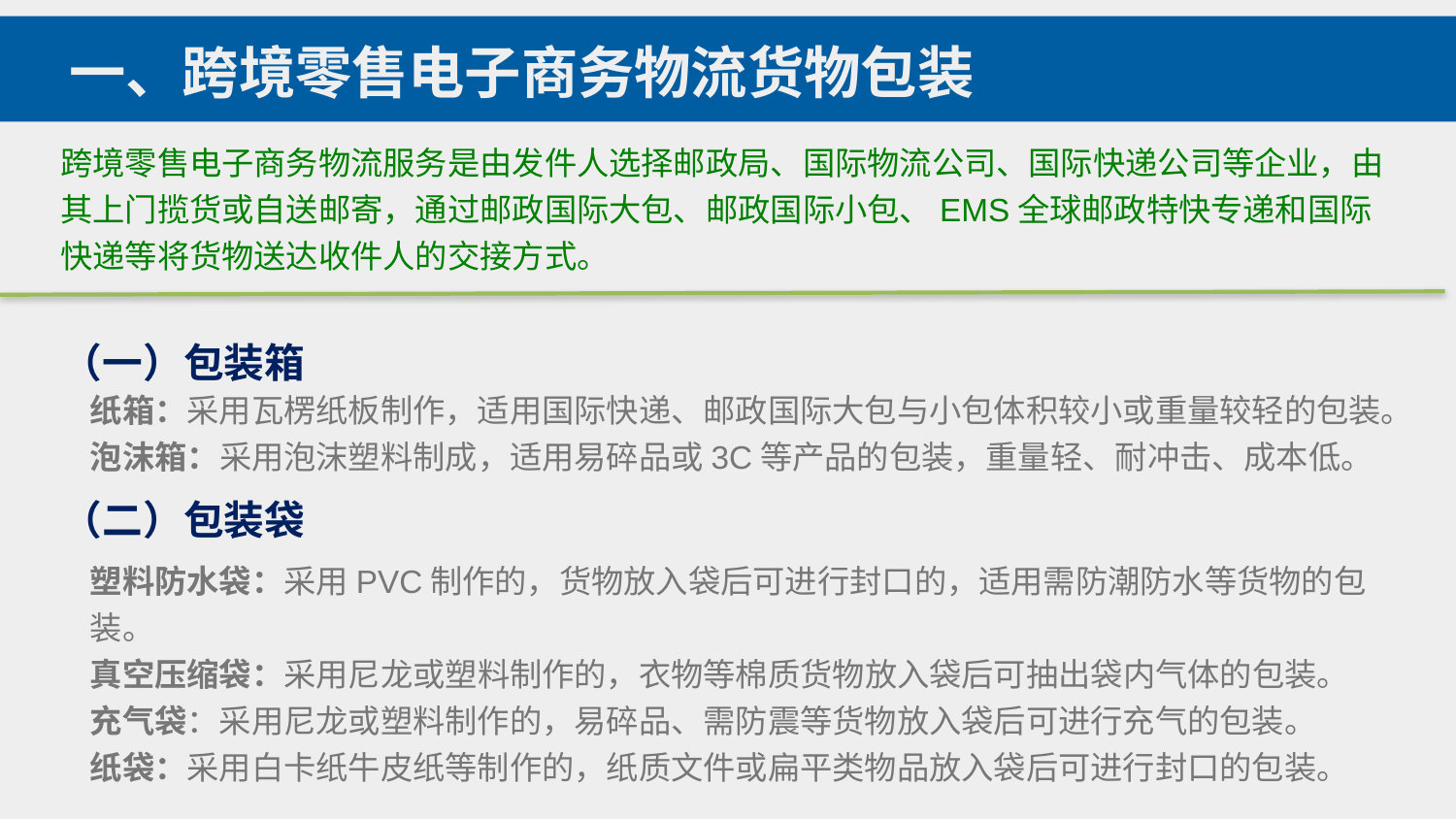

一、跨境零售电子商务物流货物包装
跨境零售电子商务物流服务是由发件人选择邮政局、国际物流公司、国际快递公司等企业，由其上门揽货或自送邮寄，通过邮政国际大包、邮政国际小包、EMS全球邮政特快专递和国际快递等将货物送达收件人的交接方式。
（一）包装箱
纸箱：采用瓦楞纸板制作，适用国际快递、邮政国际大包与小包体积较小或重量较轻的包装。
泡沫箱：采用泡沫塑料制成，适用易碎品或3C等产品的包装，重量轻、耐冲击、成本低。
（二）包装袋
塑料防水袋：采用PVC制作的，货物放入袋后可进行封口的，适用需防潮防水等货物的包装。
真空压缩袋：采用尼龙或塑料制作的，衣物等棉质货物放入袋后可抽出袋内气体的包装。
充气袋：采用尼龙或塑料制作的，易碎品、需防震等货物放入袋后可进行充气的包装。
纸袋：采用白卡纸牛皮纸等制作的，纸质文件或扁平类物品放入袋后可进行封口的包装。